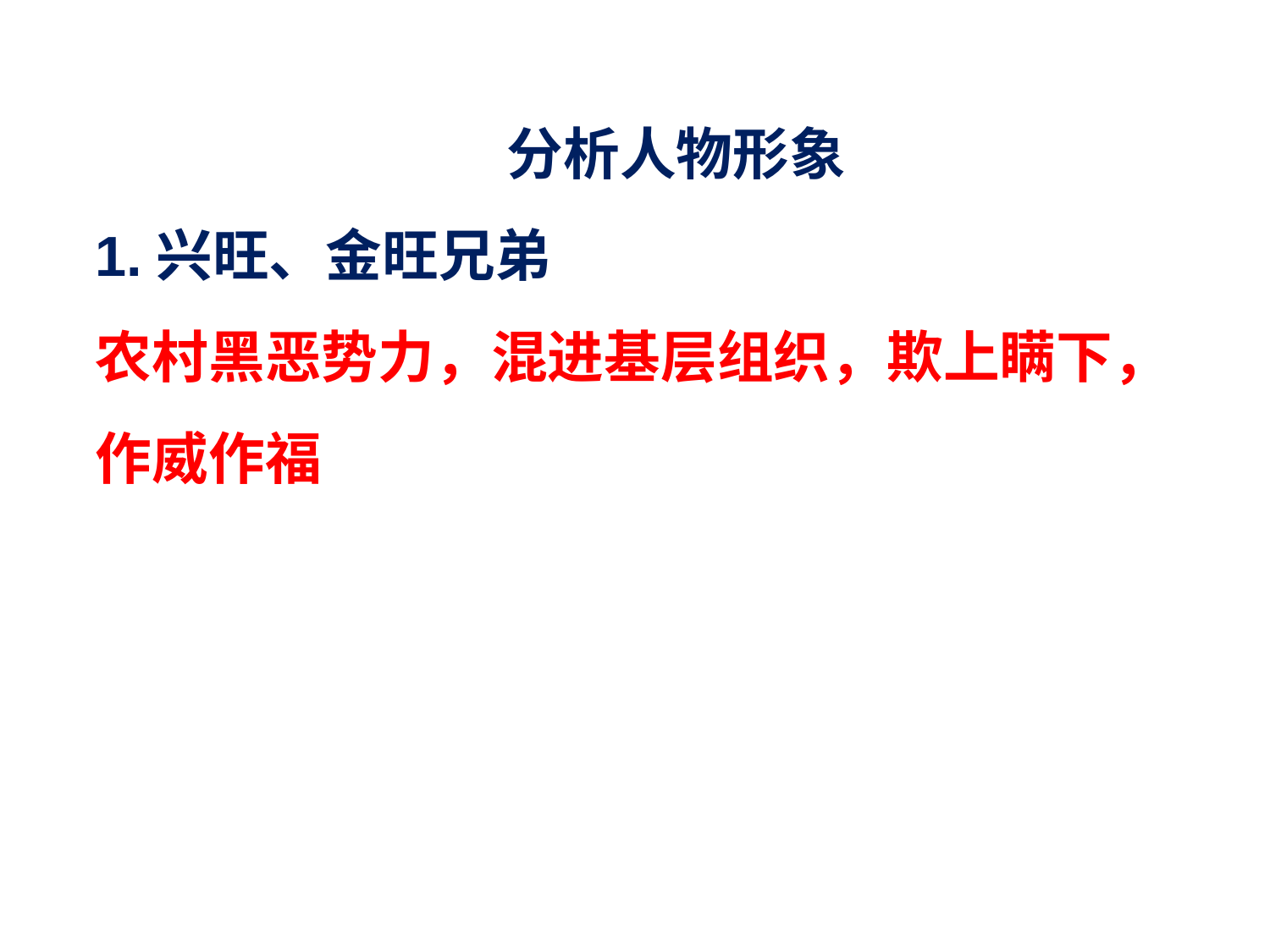

分析人物形象
1.兴旺、金旺兄弟
农村黑恶势力，混进基层组织，欺上瞒下，
作威作福